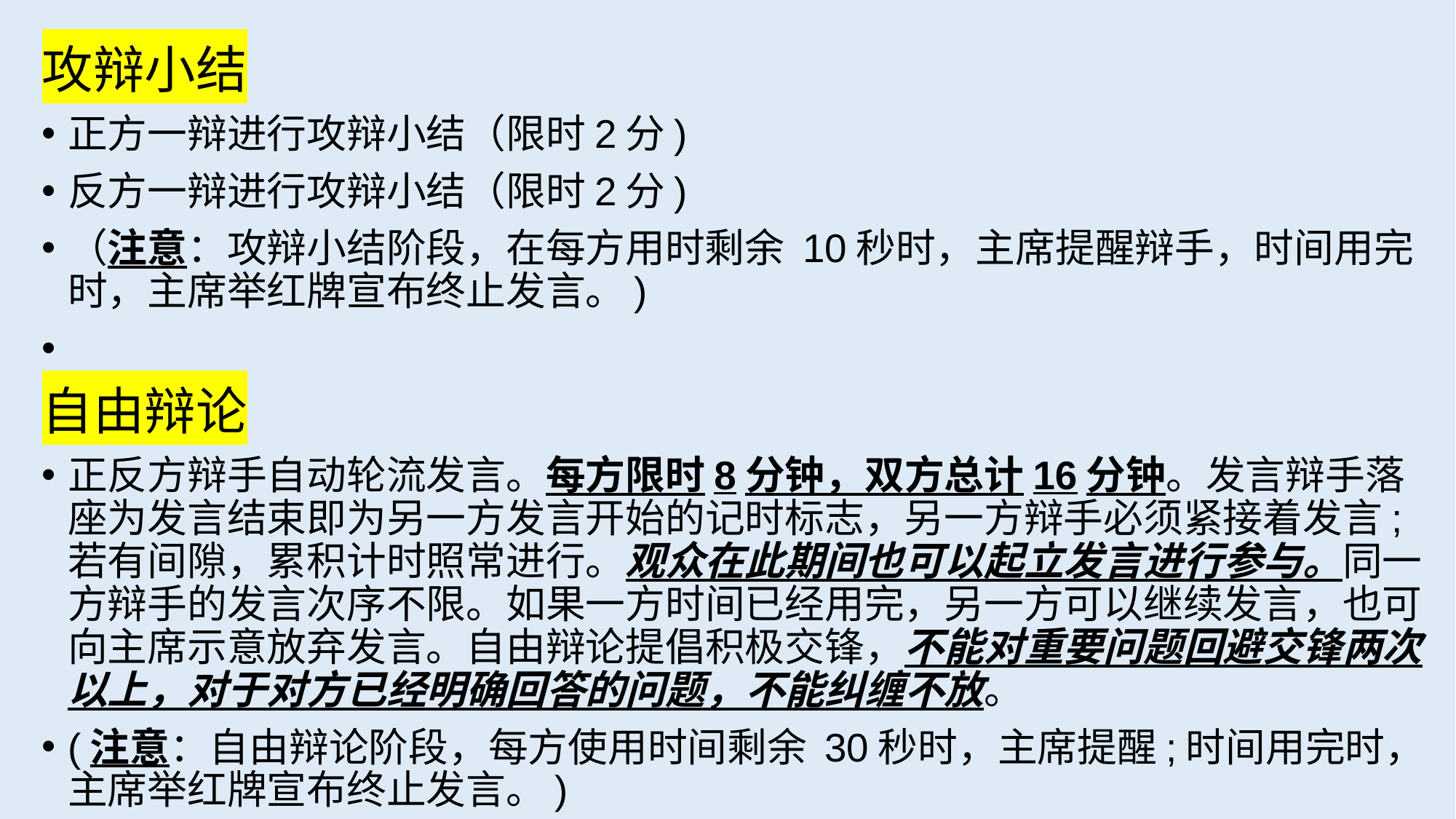

攻辩小结
正方一辩进行攻辩小结（限时2分)
反方一辩进行攻辩小结（限时2分)
（注意：攻辩小结阶段，在每方用时剩余 10秒时，主席提醒辩手，时间用完时，主席举红牌宣布终止发言。)

自由辩论
正反方辩手自动轮流发言。每方限时8分钟，双方总计16分钟。发言辩手落座为发言结束即为另一方发言开始的记时标志，另一方辩手必须紧接着发言;若有间隙，累积计时照常进行。观众在此期间也可以起立发言进行参与。同一方辩手的发言次序不限。如果一方时间已经用完，另一方可以继续发言，也可向主席示意放弃发言。自由辩论提倡积极交锋，不能对重要问题回避交锋两次以上，对于对方已经明确回答的问题，不能纠缠不放。
(注意：自由辩论阶段，每方使用时间剩余 30秒时，主席提醒;时间用完时，主席举红牌宣布终止发言。)